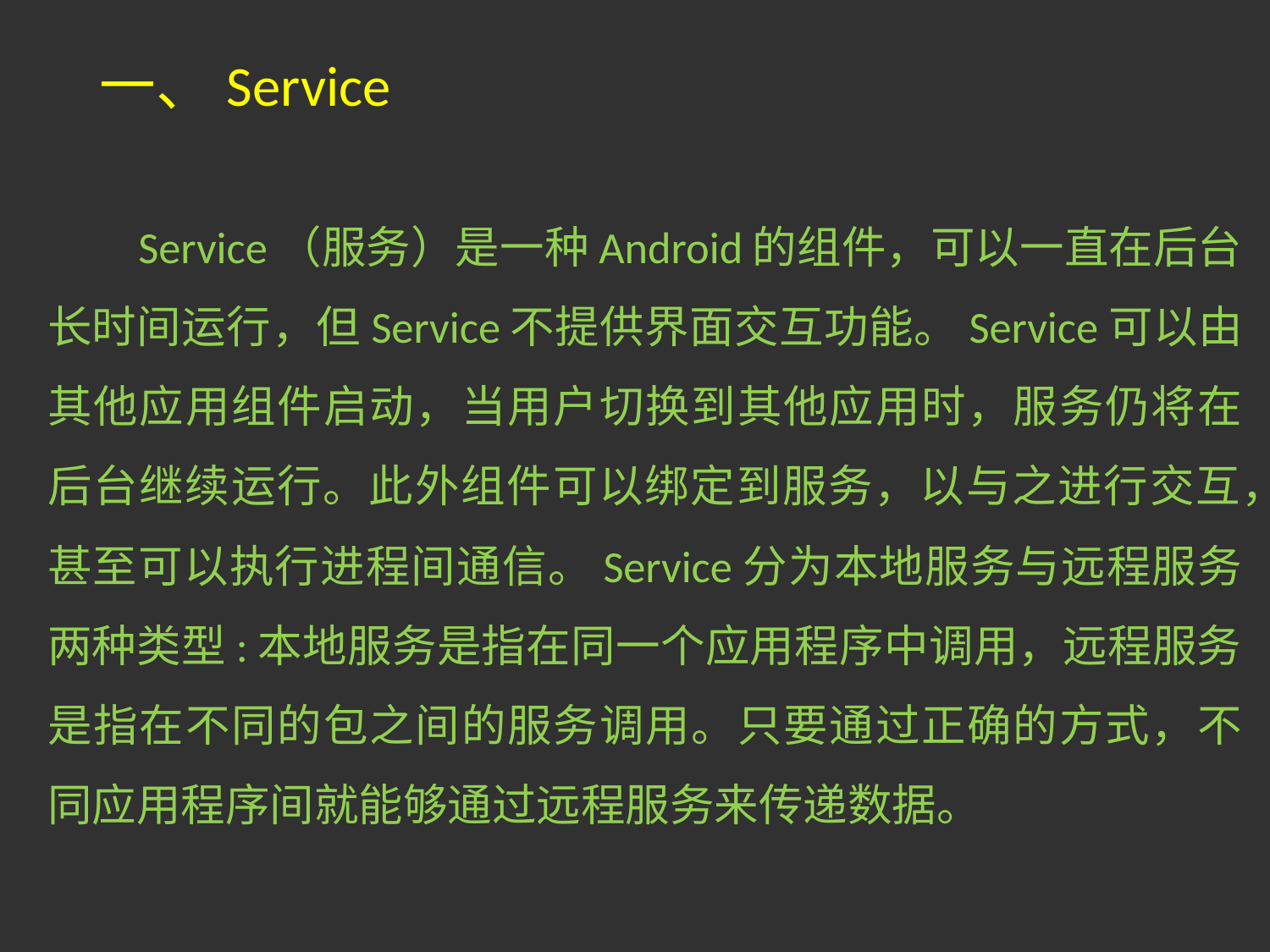

# 一、Service
         Service（服务）是一种Android的组件，可以一直在后台长时间运行，但Service不提供界面交互功能。Service可以由其他应用组件启动，当用户切换到其他应用时，服务仍将在后台继续运行。此外组件可以绑定到服务，以与之进行交互，甚至可以执行进程间通信。Service分为本地服务与远程服务两种类型:本地服务是指在同一个应用程序中调用，远程服务是指在不同的包之间的服务调用。只要通过正确的方式，不同应用程序间就能够通过远程服务来传递数据。